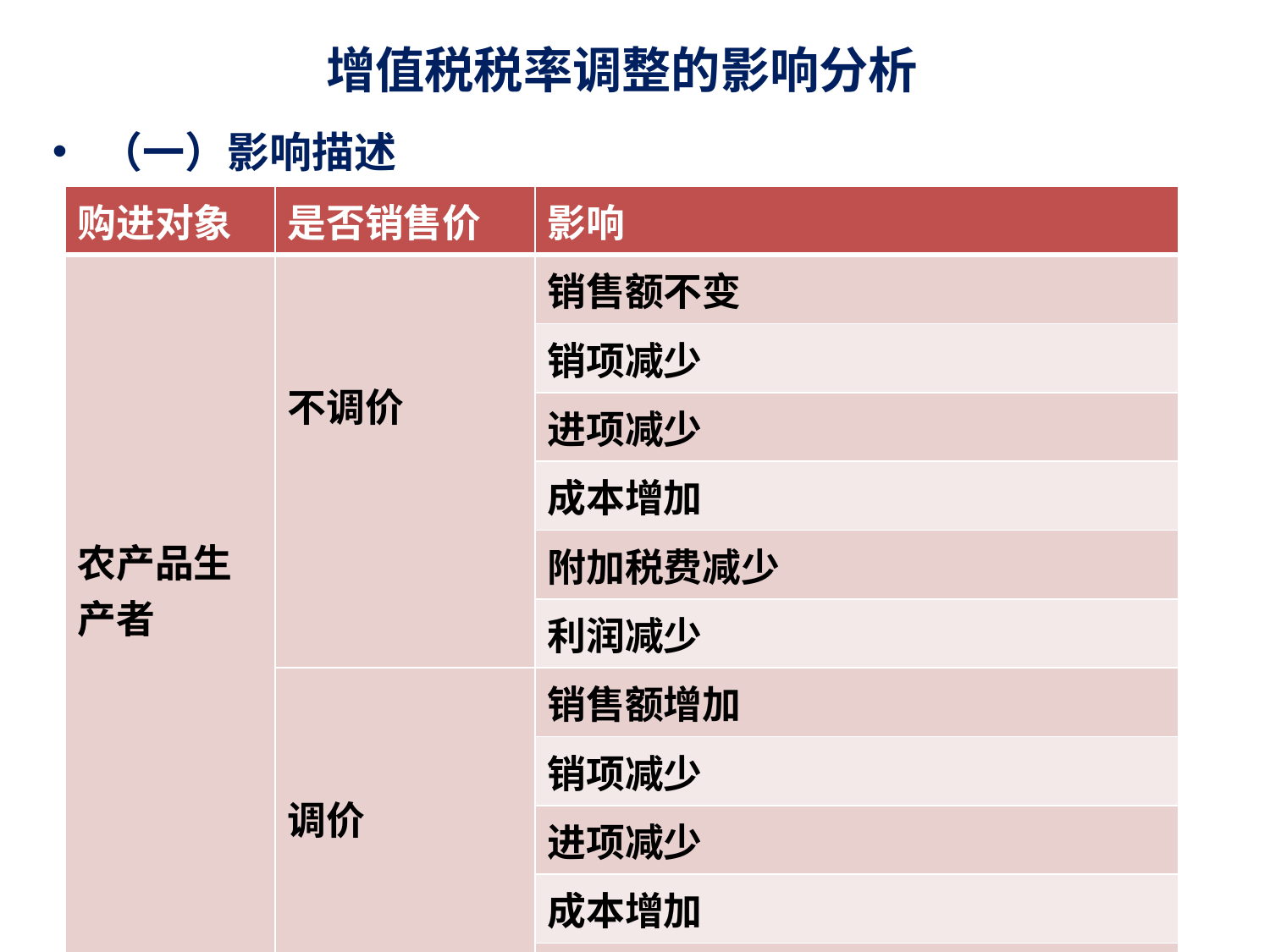

# 增值税税率调整的影响分析
（一）影响描述

| 购进对象 | 是否销售价 | 影响 |
| --- | --- | --- |
| 农产品生产者 | 不调价 | 销售额不变 |
|  |  | 销项减少 |
|  |  | 进项减少 |
|  |  | 成本增加 |
|  |  | 附加税费减少 |
|  |  | 利润减少 |
|  | 调价 | 销售额增加 |
|  |  | 销项减少 |
|  |  | 进项减少 |
|  |  | 成本增加 |
|  |  | 附加税费减少 |
|  |  | 利润增加 |